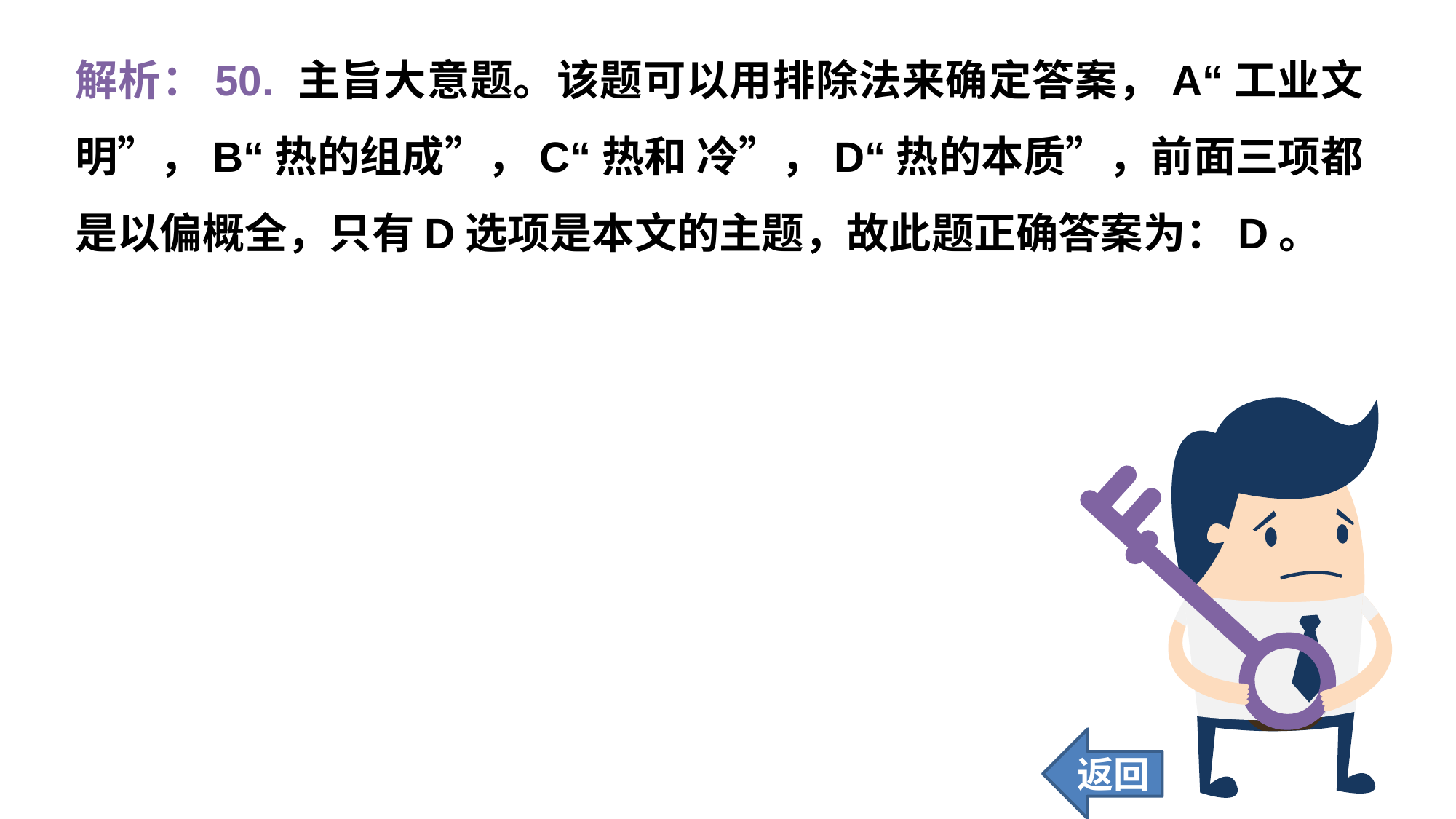

解析：50. 主旨大意题。该题可以用排除法来确定答案，A“工业文明”，B“热的组成”，C“热和 冷”，D“热的本质”，前面三项都是以偏概全，只有D选项是本文的主题，故此题正确答案为：D。

返回
436